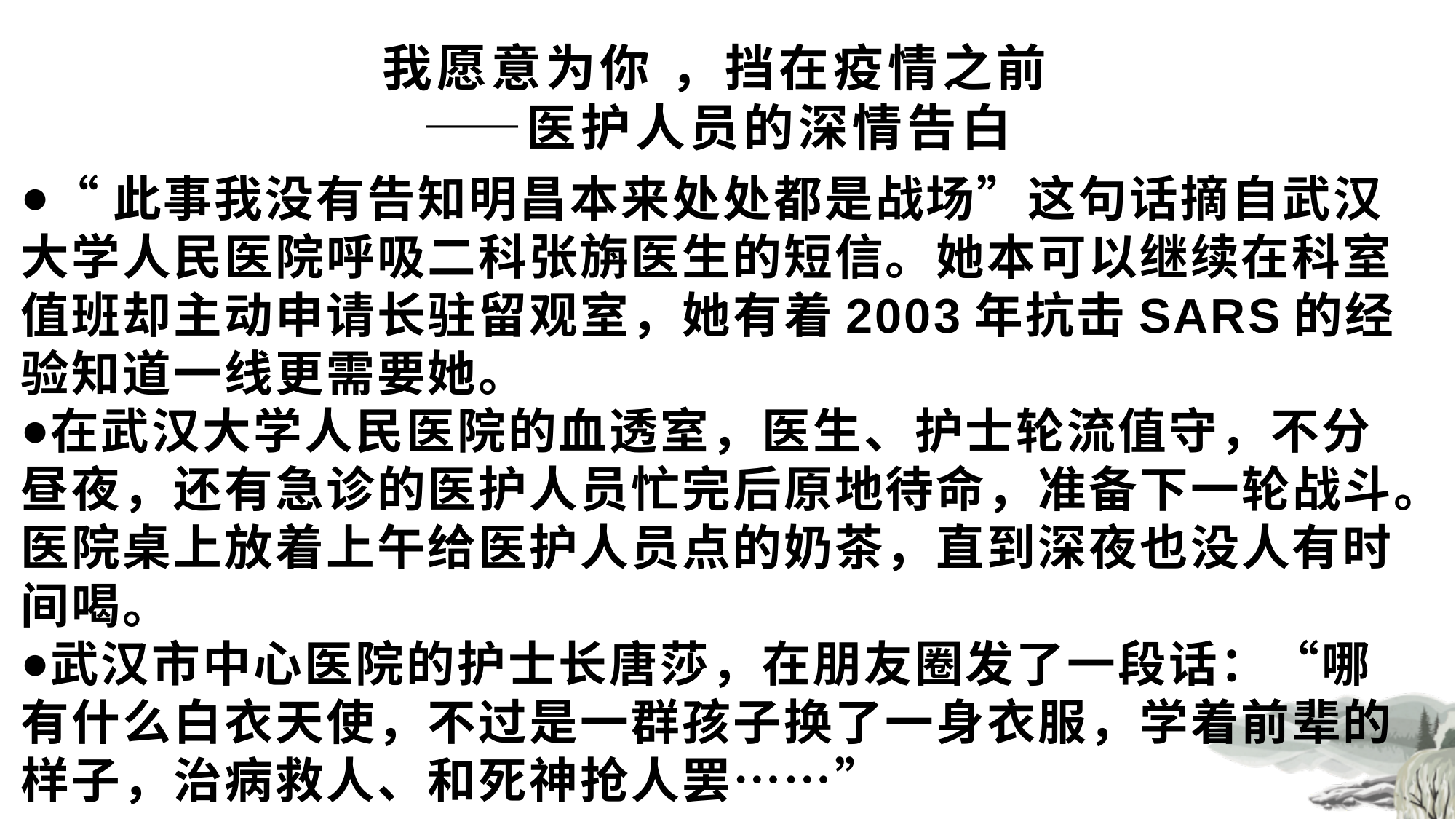

# 我愿意为你 ，挡在疫情之前 ——医护人员的深情告白
“此事我没有告知明昌本来处处都是战场”这句话摘自武汉大学人民医院呼吸二科张旃医生的短信。她本可以继续在科室值班却主动申请长驻留观室，她有着2003年抗击SARS的经验知道一线更需要她。
在武汉大学人民医院的血透室，医生、护士轮流值守，不分昼夜，还有急诊的医护人员忙完后原地待命，准备下一轮战斗。医院桌上放着上午给医护人员点的奶茶，直到深夜也没人有时间喝。
武汉市中心医院的护士长唐莎，在朋友圈发了一段话：“哪有什么白衣天使，不过是一群孩子换了一身衣服，学着前辈的样子，治病救人、和死神抢人罢……”